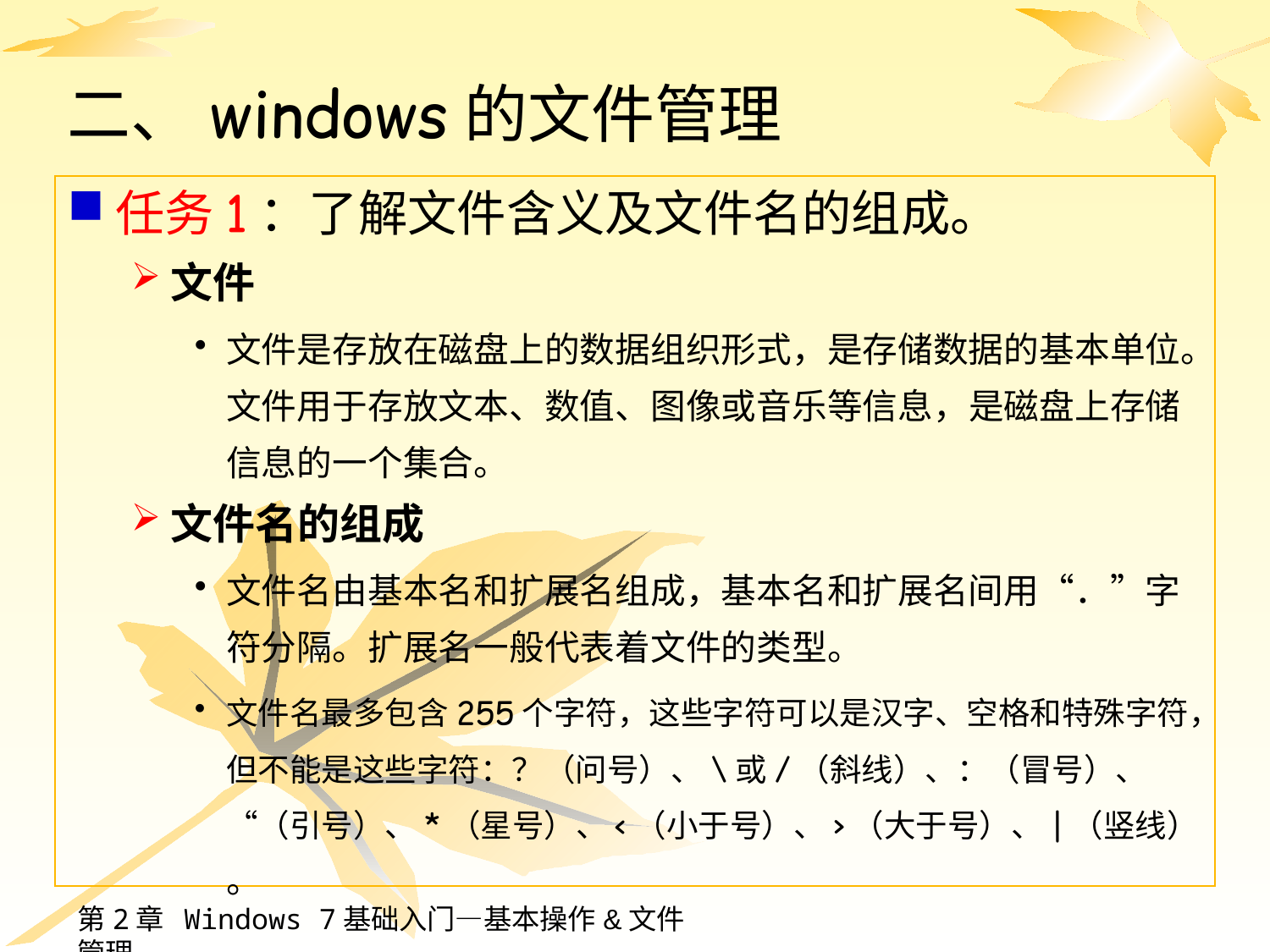

# 二、windows的文件管理
任务1：了解文件含义及文件名的组成。
文件
文件是存放在磁盘上的数据组织形式，是存储数据的基本单位。文件用于存放文本、数值、图像或音乐等信息，是磁盘上存储信息的一个集合。
文件名的组成
文件名由基本名和扩展名组成，基本名和扩展名间用“．”字符分隔。扩展名一般代表着文件的类型。
文件名最多包含255个字符，这些字符可以是汉字、空格和特殊字符，但不能是这些字符：？（问号）、\或/（斜线）、：（冒号）、“（引号）、*（星号）、<（小于号）、>（大于号）、|（竖线） 。